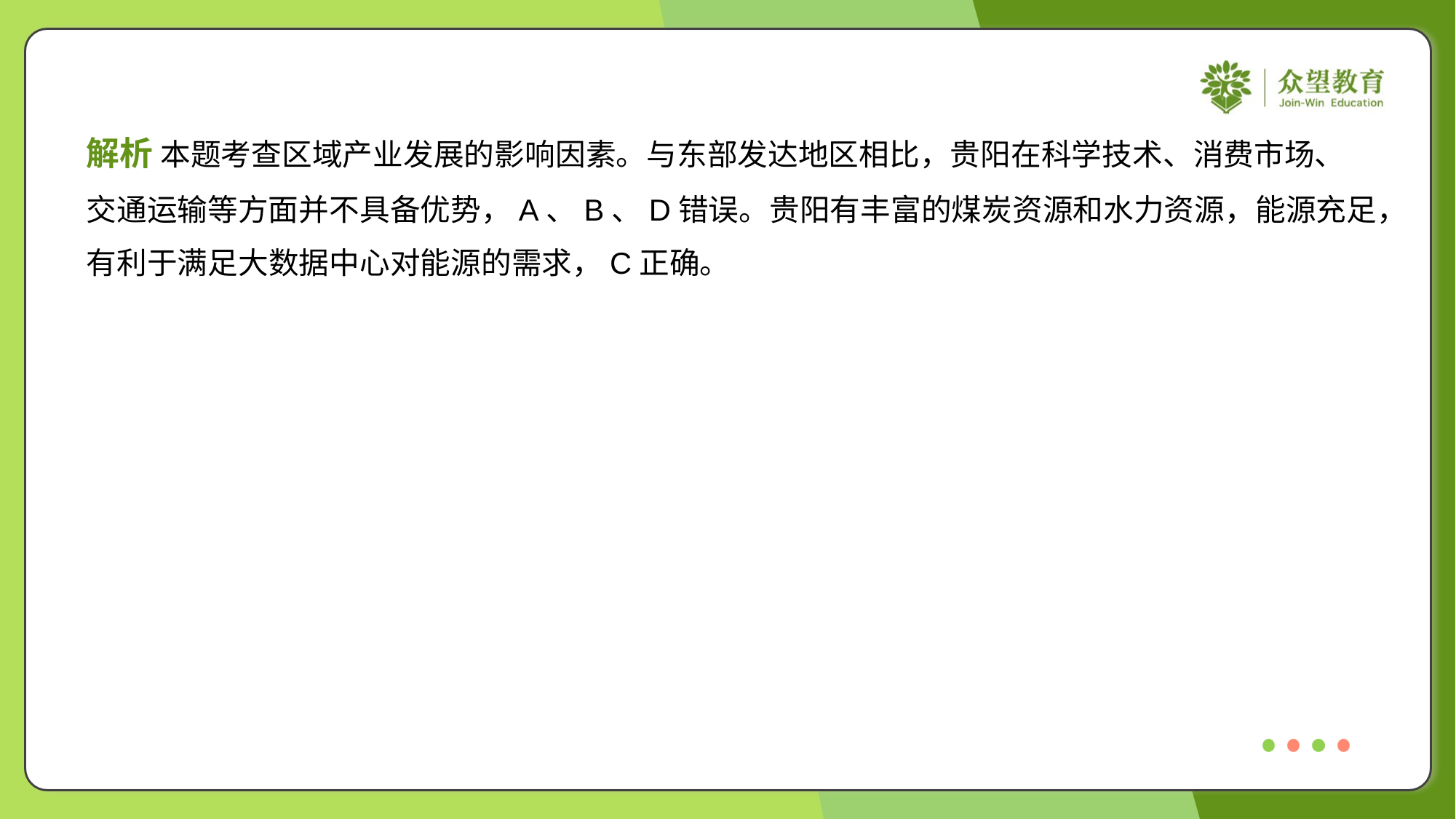

解析 本题考查区域产业发展的影响因素。与东部发达地区相比，贵阳在科学技术、消费市场、
交通运输等方面并不具备优势，A、B、D错误。贵阳有丰富的煤炭资源和水力资源，能源充足，
有利于满足大数据中心对能源的需求，C正确。